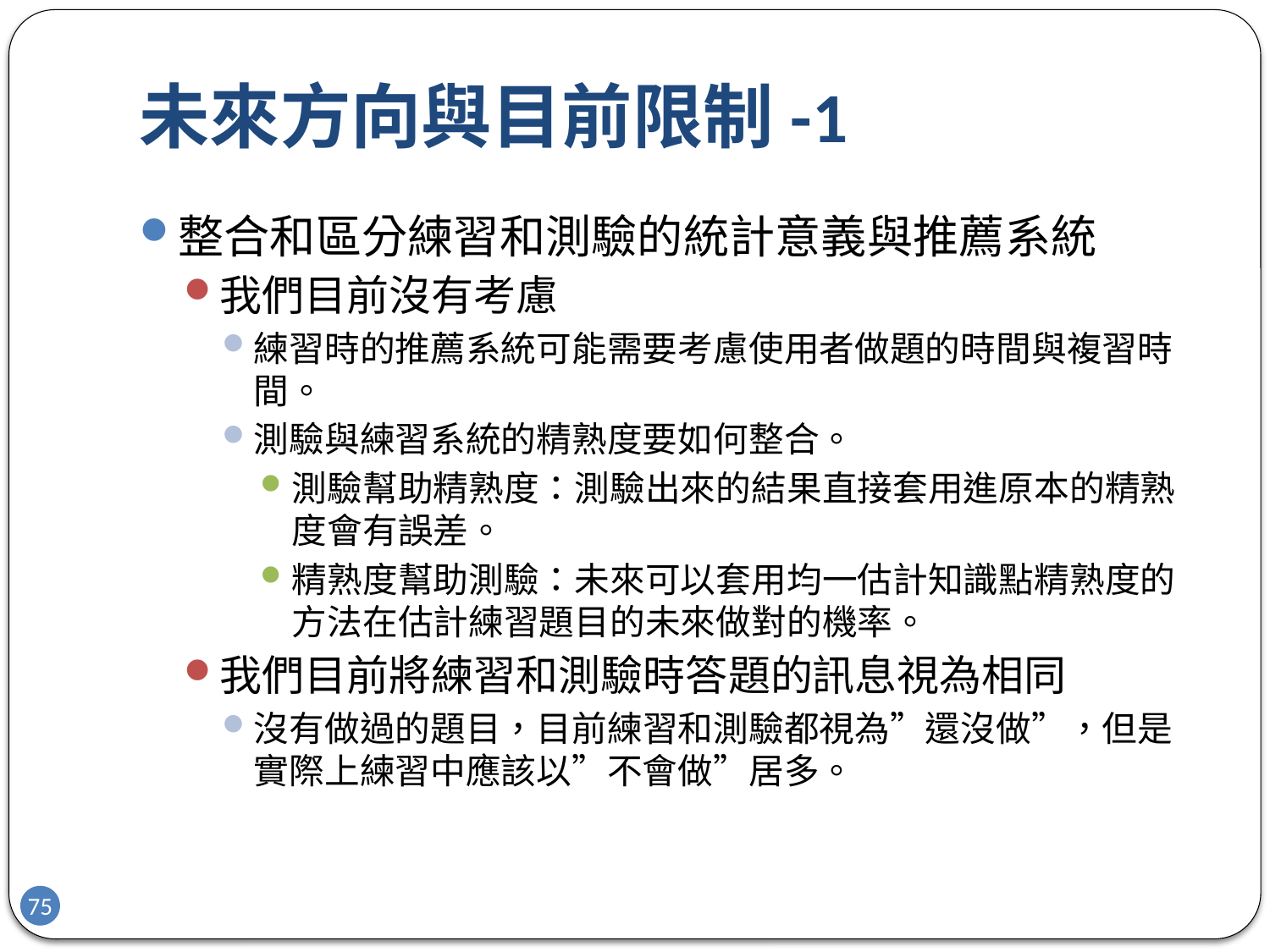

# 未來方向與目前限制-1
整合和區分練習和測驗的統計意義與推薦系統
我們目前沒有考慮
練習時的推薦系統可能需要考慮使用者做題的時間與複習時間。
測驗與練習系統的精熟度要如何整合。
測驗幫助精熟度：測驗出來的結果直接套用進原本的精熟度會有誤差。
精熟度幫助測驗：未來可以套用均一估計知識點精熟度的方法在估計練習題目的未來做對的機率。
我們目前將練習和測驗時答題的訊息視為相同
沒有做過的題目，目前練習和測驗都視為”還沒做”，但是實際上練習中應該以”不會做”居多。
75